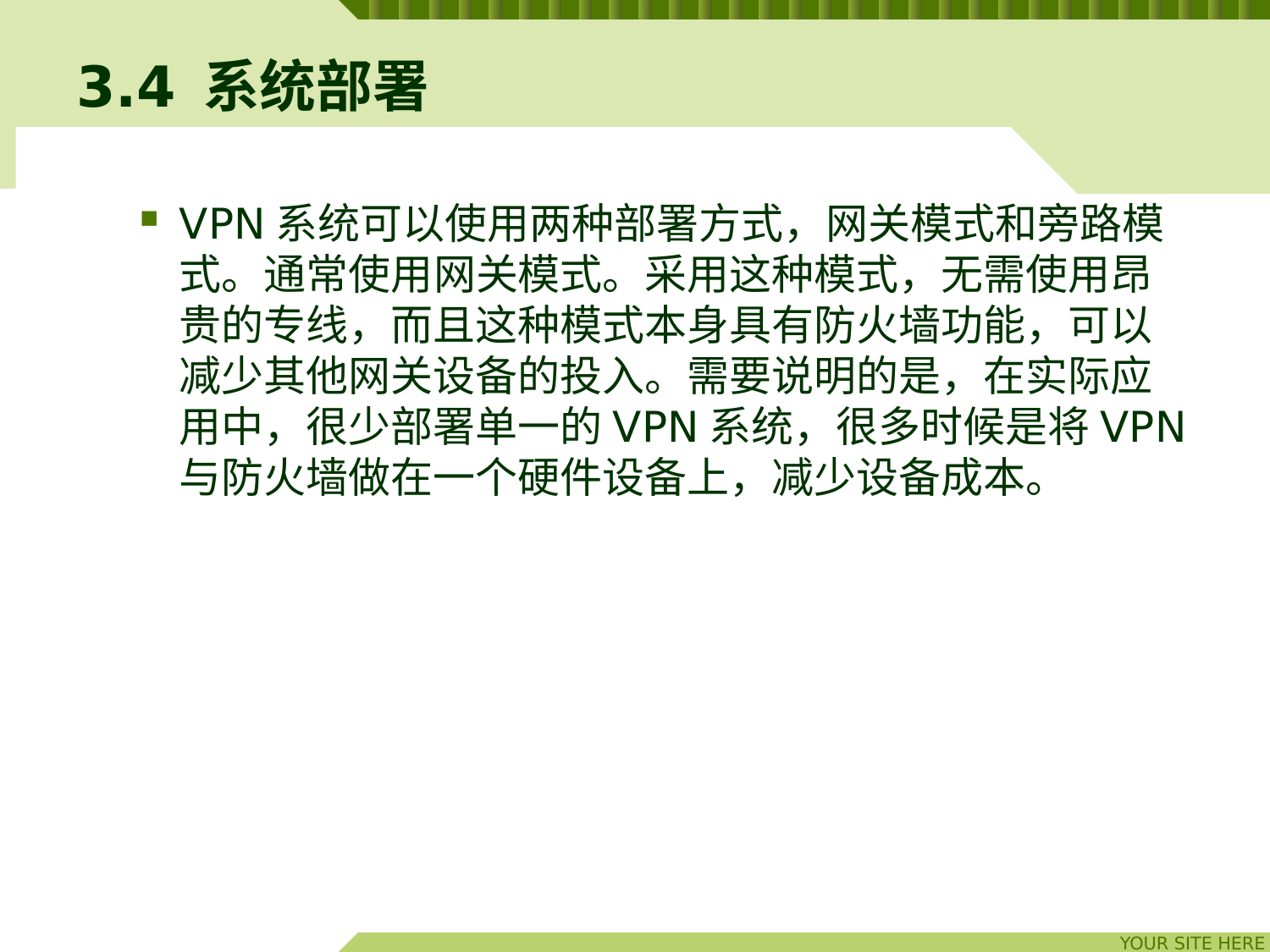

# 3.4	系统部署
VPN系统可以使用两种部署方式，网关模式和旁路模式。通常使用网关模式。采用这种模式，无需使用昂贵的专线，而且这种模式本身具有防火墙功能，可以减少其他网关设备的投入。需要说明的是，在实际应用中，很少部署单一的VPN系统，很多时候是将VPN与防火墙做在一个硬件设备上，减少设备成本。